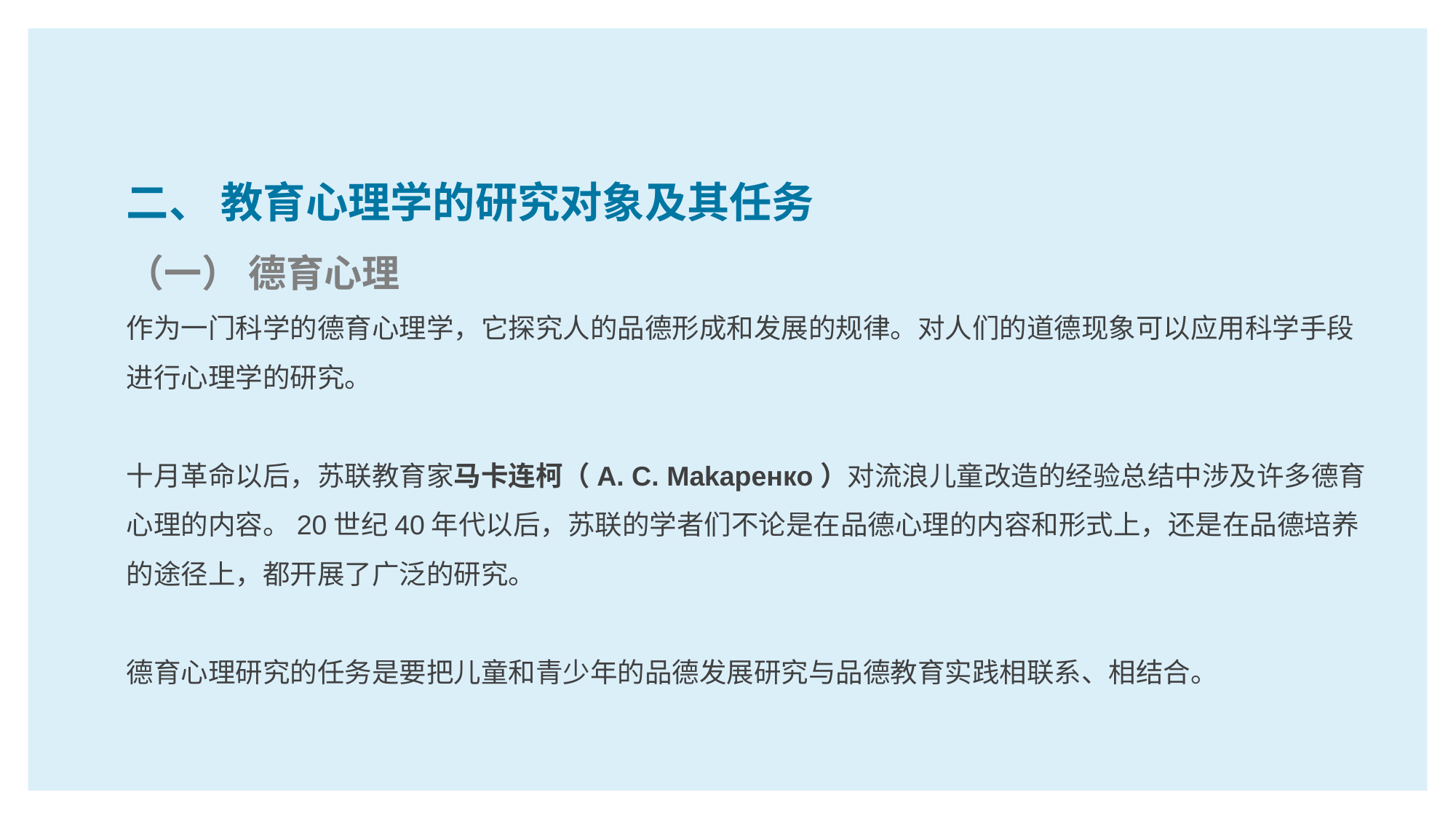

二、 教育心理学的研究对象及其任务
（一） 德育心理
作为一门科学的德育心理学，它探究人的品德形成和发展的规律。对人们的道德现象可以应用科学手段进行心理学的研究。

十月革命以后，苏联教育家马卡连柯（A. C. Makapeнкo）对流浪儿童改造的经验总结中涉及许多德育心理的内容。20世纪40年代以后，苏联的学者们不论是在品德心理的内容和形式上，还是在品德培养的途径上，都开展了广泛的研究。

德育心理研究的任务是要把儿童和青少年的品德发展研究与品德教育实践相联系、相结合。